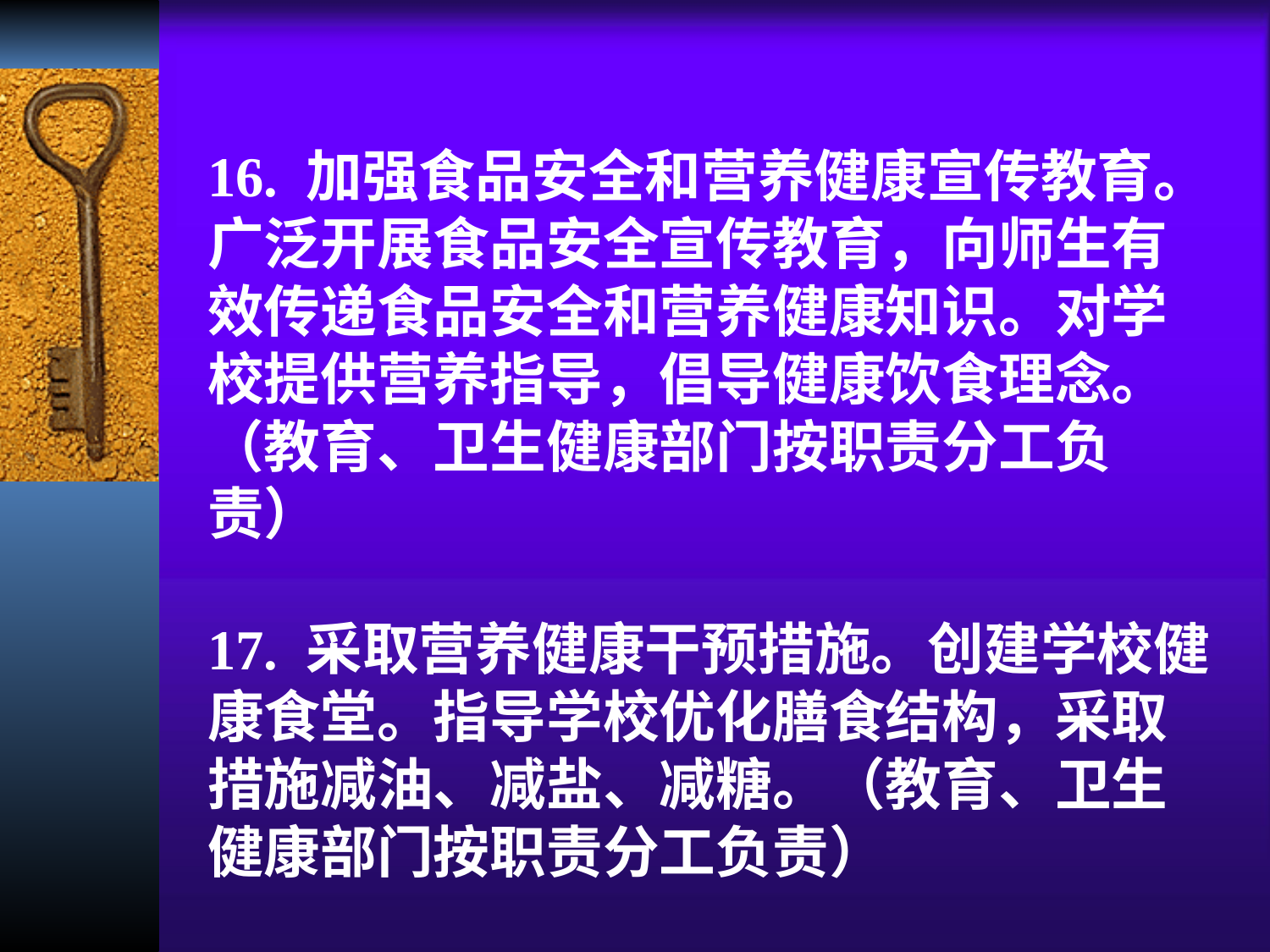

16. 加强食品安全和营养健康宣传教育。广泛开展食品安全宣传教育，向师生有效传递食品安全和营养健康知识。对学校提供营养指导，倡导健康饮食理念。（教育、卫生健康部门按职责分工负责）

17. 采取营养健康干预措施。创建学校健康食堂。指导学校优化膳食结构，采取措施减油、减盐、减糖。（教育、卫生健康部门按职责分工负责）